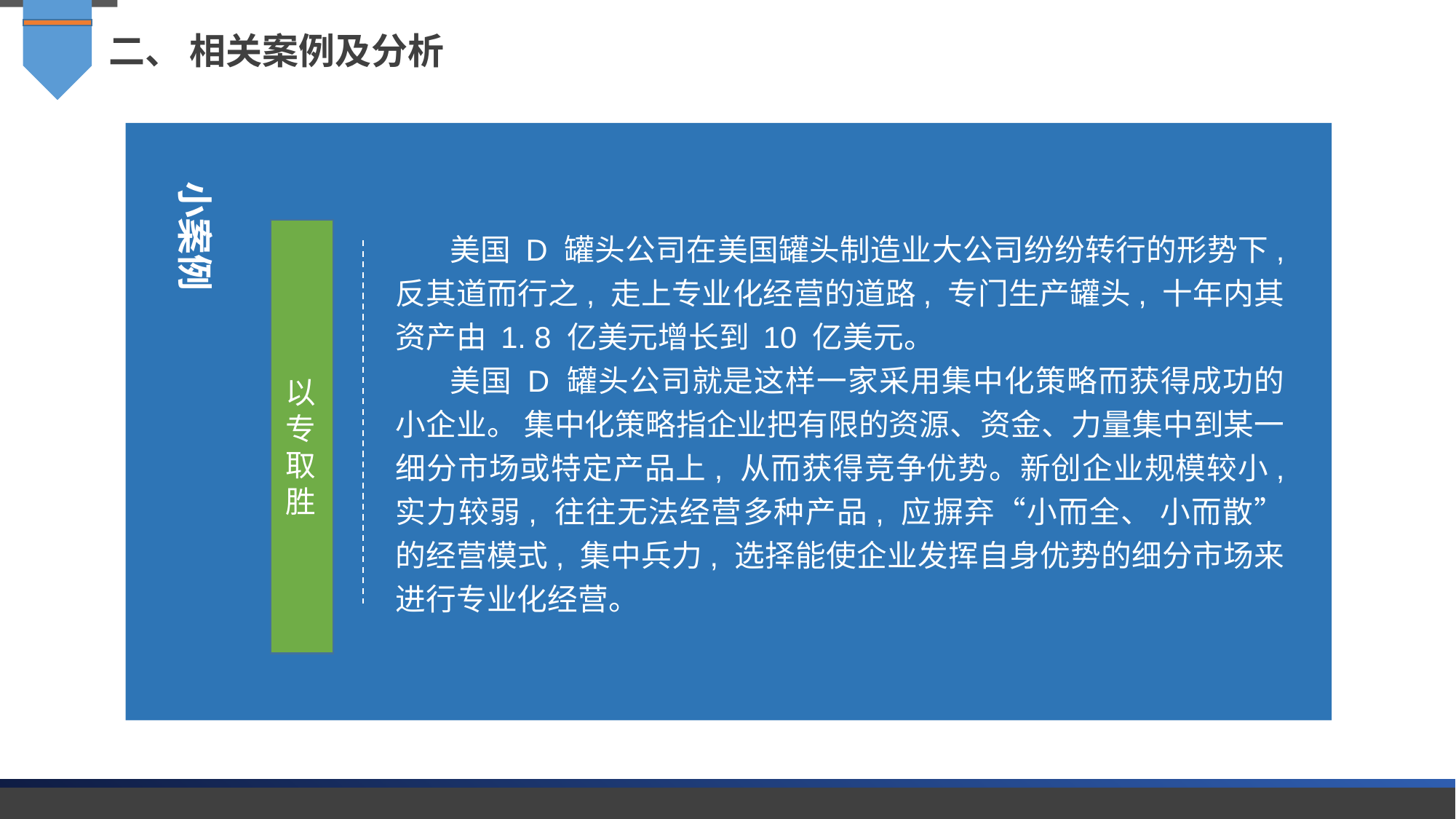

二、 相关案例及分析

小案例
美国 D 罐头公司在美国罐头制造业大公司纷纷转行的形势下, 反其道而行之, 走上专业化经营的道路, 专门生产罐头, 十年内其资产由 1. 8 亿美元增长到 10 亿美元。
美国 D 罐头公司就是这样一家采用集中化策略而获得成功的小企业。 集中化策略指企业把有限的资源、资金、力量集中到某一细分市场或特定产品上, 从而获得竞争优势。新创企业规模较小, 实力较弱, 往往无法经营多种产品, 应摒弃“小而全、 小而散”的经营模式, 集中兵力, 选择能使企业发挥自身优势的细分市场来进行专业化经营。

以专取胜